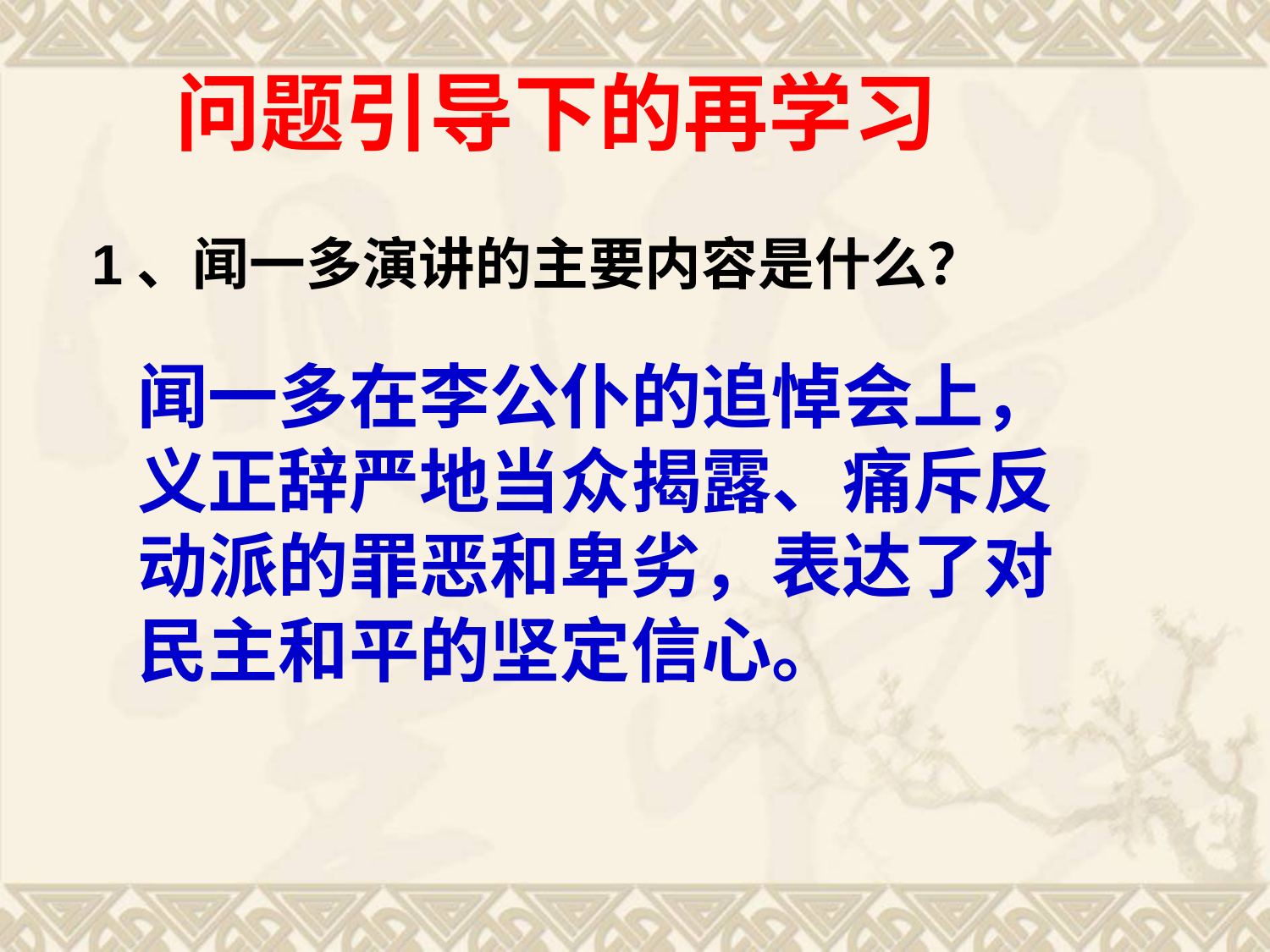

# 问题引导下的再学习
 1、闻一多演讲的主要内容是什么？

闻一多在李公仆的追悼会上，义正辞严地当众揭露、痛斥反动派的罪恶和卑劣，表达了对民主和平的坚定信心。